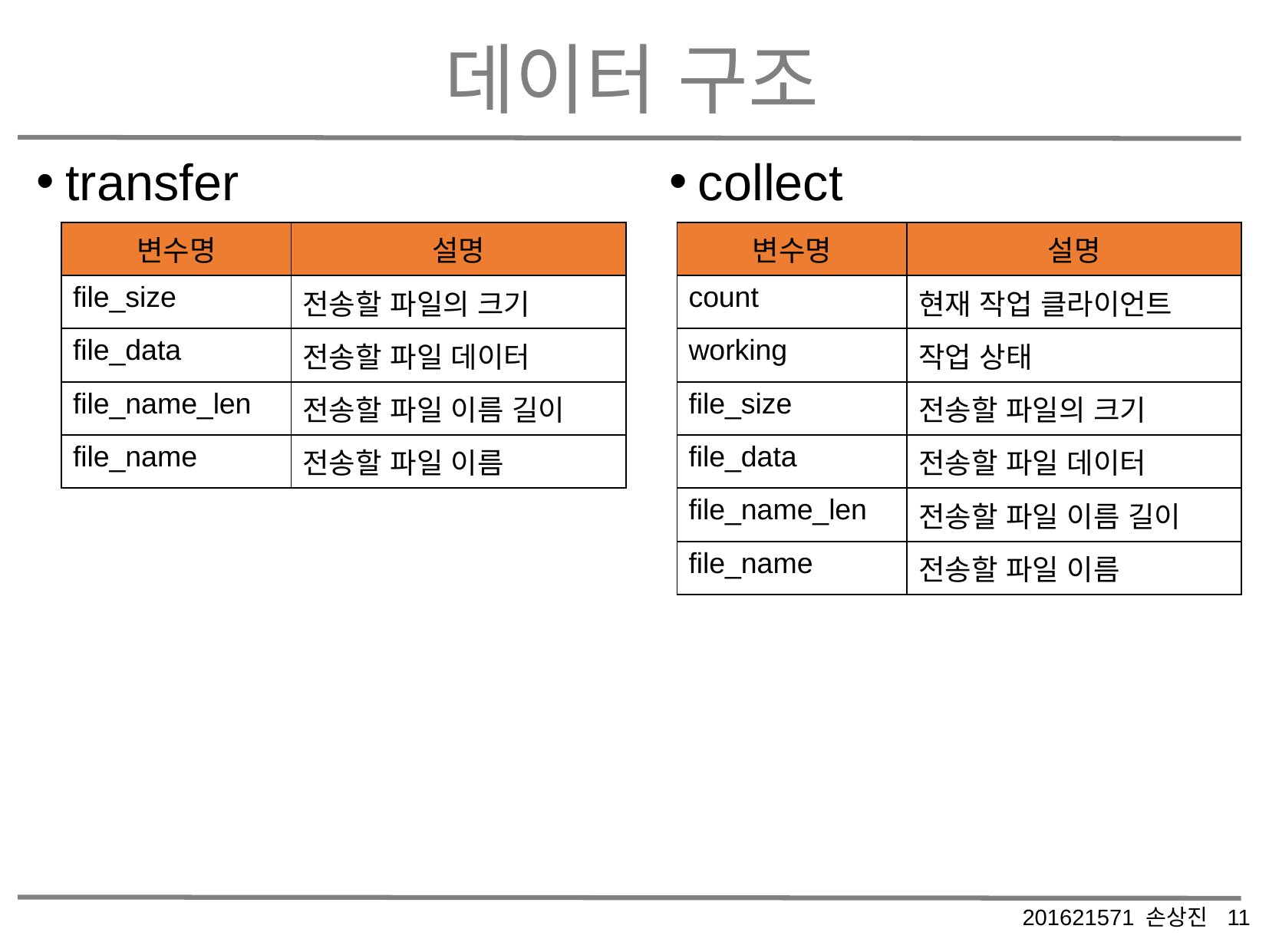

# 데이터 구조
transfer

collect

| 변수명 | 설명 |
| --- | --- |
| file\_size | 전송할 파일의 크기 |
| file\_data | 전송할 파일 데이터 |
| file\_name\_len | 전송할 파일 이름 길이 |
| file\_name | 전송할 파일 이름 |
| 변수명 | 설명 |
| --- | --- |
| count | 현재 작업 클라이언트 |
| working | 작업 상태 |
| file\_size | 전송할 파일의 크기 |
| file\_data | 전송할 파일 데이터 |
| file\_name\_len | 전송할 파일 이름 길이 |
| file\_name | 전송할 파일 이름 |